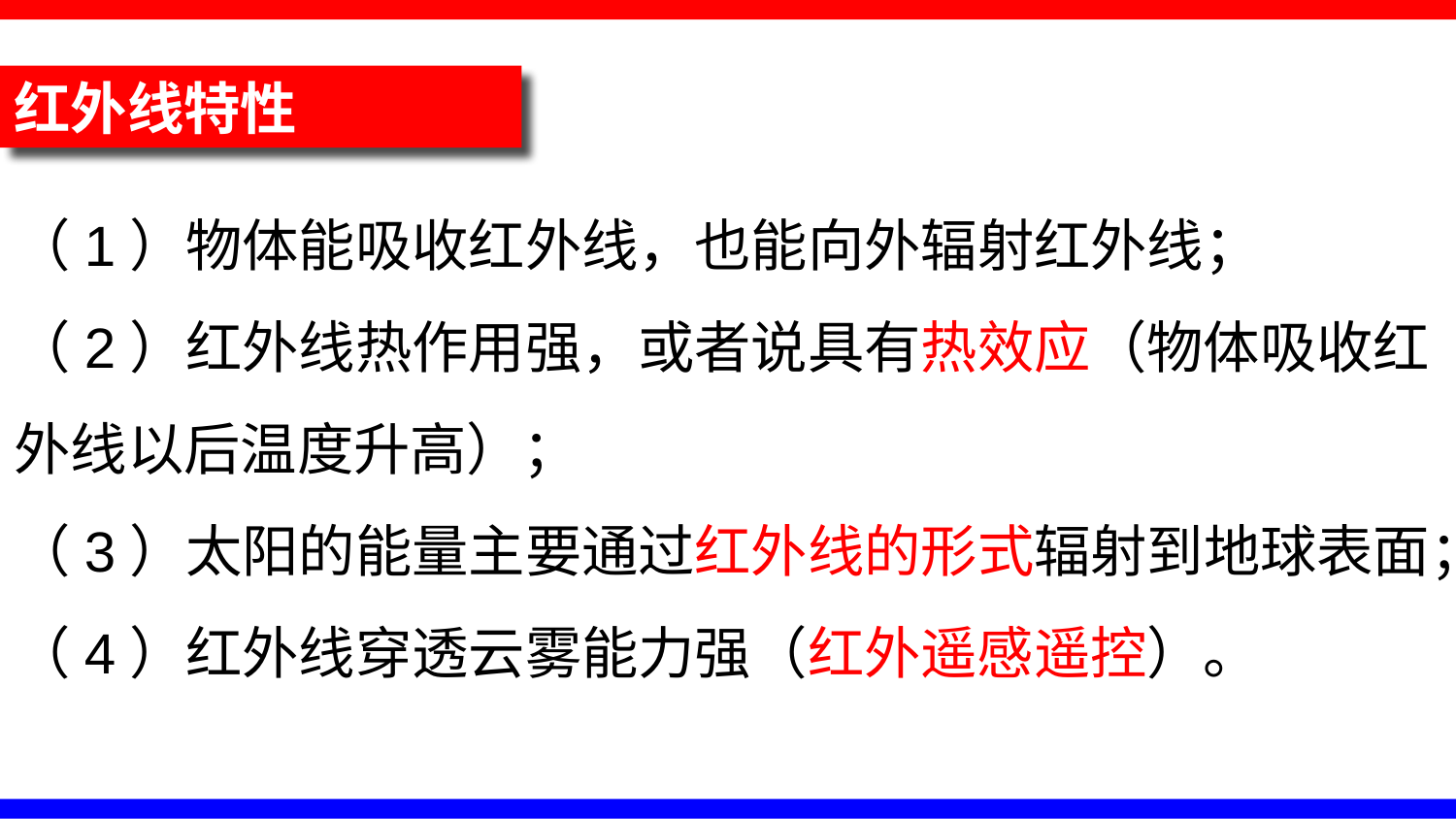

红外线特性
（1）物体能吸收红外线，也能向外辐射红外线；
（2）红外线热作用强，或者说具有热效应（物体吸收红外线以后温度升高）；
（3）太阳的能量主要通过红外线的形式辐射到地球表面；
（4）红外线穿透云雾能力强（红外遥感遥控）。